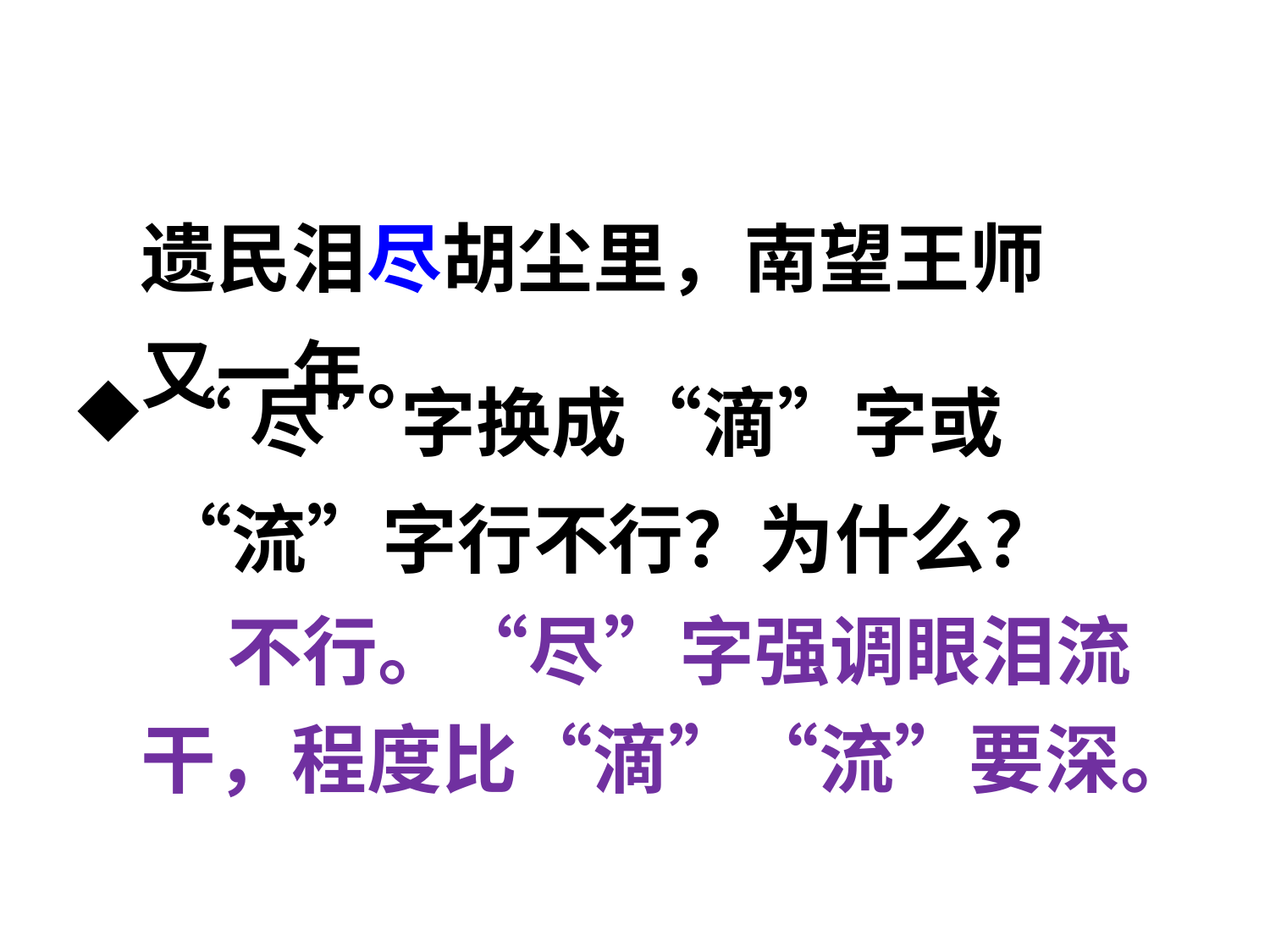

遗民泪尽胡尘里，南望王师又一年。
“尽”字换成“滴”字或“流”字行不行？为什么？
    不行。“尽”字强调眼泪流干，程度比“滴”“流”要深。